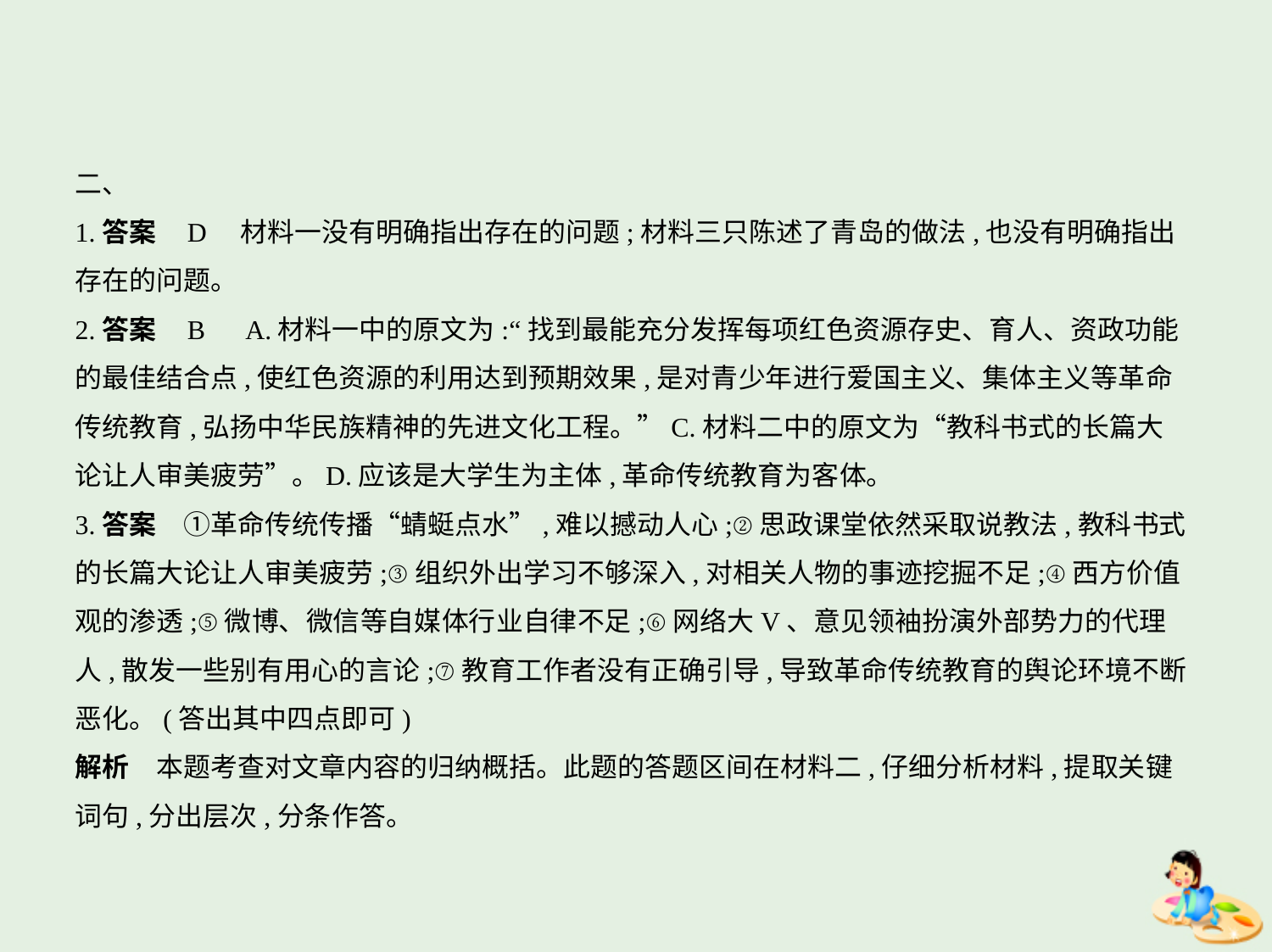

二、
1.答案    D　材料一没有明确指出存在的问题;材料三只陈述了青岛的做法,也没有明确指出
存在的问题。
2.答案    B　A.材料一中的原文为:“找到最能充分发挥每项红色资源存史、育人、资政功能
的最佳结合点,使红色资源的利用达到预期效果,是对青少年进行爱国主义、集体主义等革命
传统教育,弘扬中华民族精神的先进文化工程。”C.材料二中的原文为“教科书式的长篇大
论让人审美疲劳”。D.应该是大学生为主体,革命传统教育为客体。
3.答案　①革命传统传播“蜻蜓点水”,难以撼动人心;②思政课堂依然采取说教法,教科书式
的长篇大论让人审美疲劳;③组织外出学习不够深入,对相关人物的事迹挖掘不足;④西方价值
观的渗透;⑤微博、微信等自媒体行业自律不足;⑥网络大V、意见领袖扮演外部势力的代理
人,散发一些别有用心的言论;⑦教育工作者没有正确引导,导致革命传统教育的舆论环境不断
恶化。(答出其中四点即可)
解析　本题考查对文章内容的归纳概括。此题的答题区间在材料二,仔细分析材料,提取关键
词句,分出层次,分条作答。